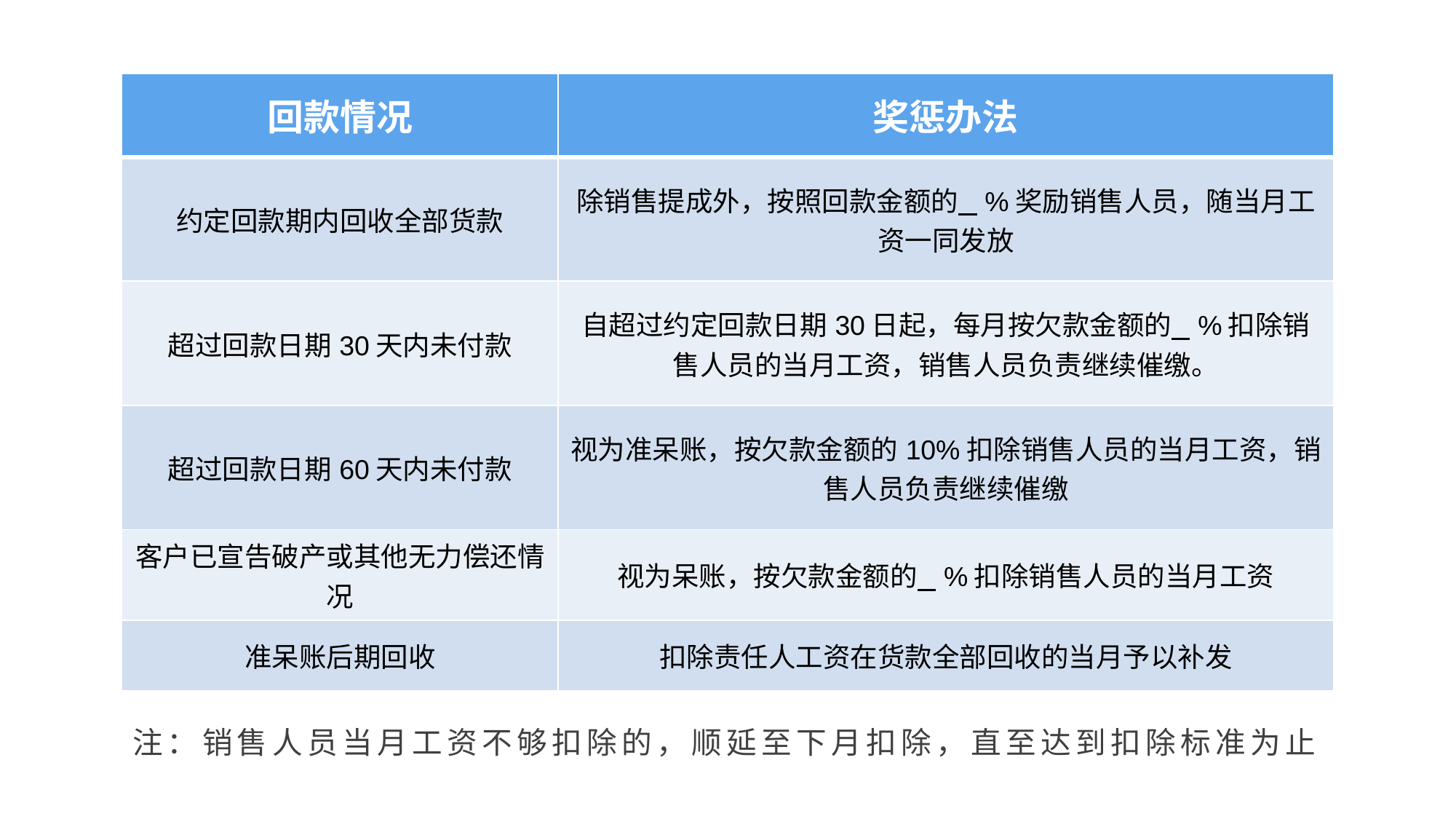

| 回款情况 | 奖惩办法 |
| --- | --- |
| 约定回款期内回收全部货款 | 除销售提成外，按照回款金额的 %奖励销售人员，随当月工资一同发放 |
| 超过回款日期30天内未付款 | 自超过约定回款日期30日起，每月按欠款金额的 %扣除销售人员的当月工资，销售人员负责继续催缴。 |
| 超过回款日期60天内未付款 | 视为准呆账，按欠款金额的10%扣除销售人员的当月工资，销售人员负责继续催缴 |
| 客户已宣告破产或其他无力偿还情况 | 视为呆账，按欠款金额的 %扣除销售人员的当月工资 |
| 准呆账后期回收 | 扣除责任人工资在货款全部回收的当月予以补发 |
注：销售人员当月工资不够扣除的，顺延至下月扣除，直至达到扣除标准为止